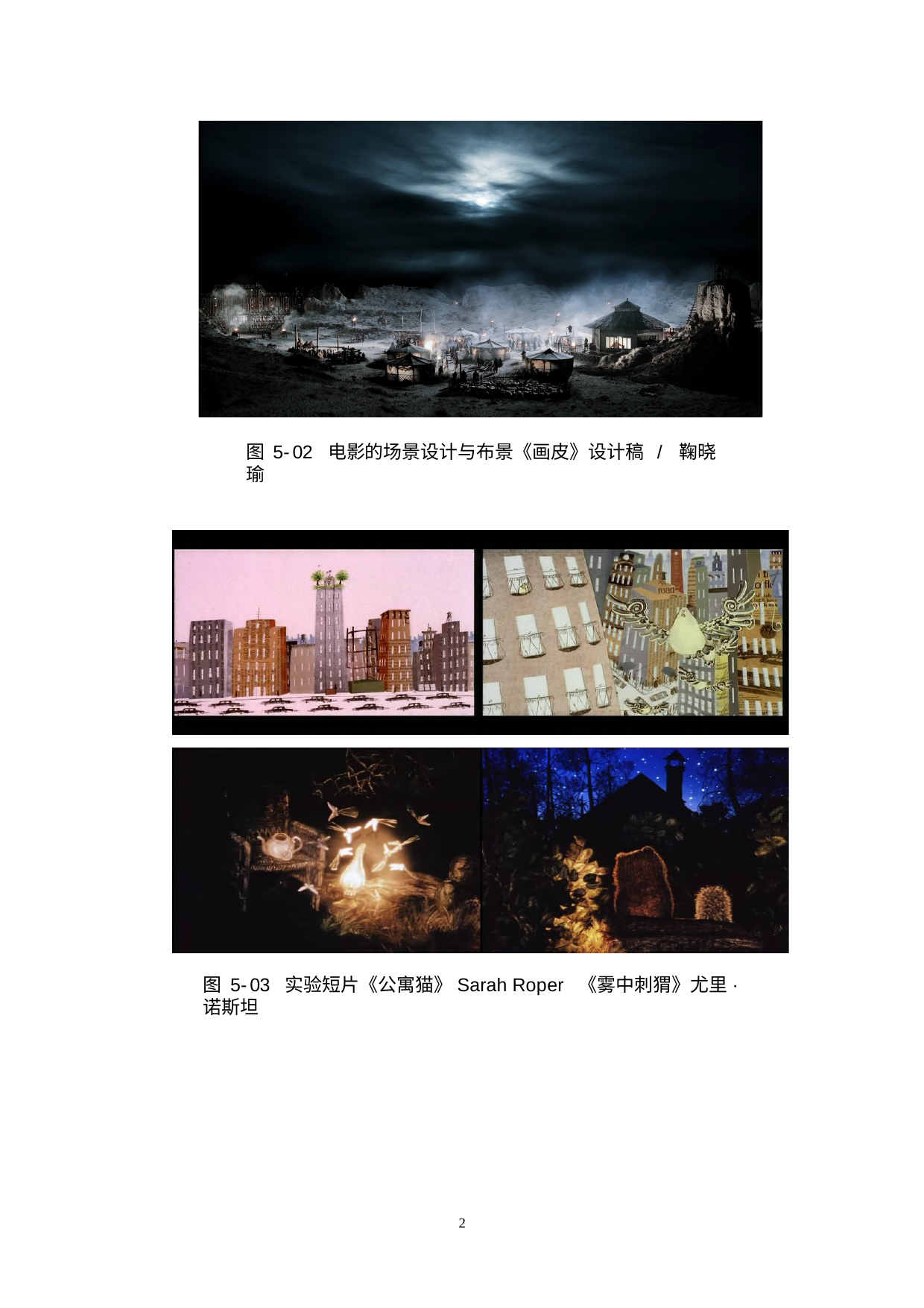

图 5-02  电影的场景设计与布景《画皮》设计稿  /  鞠晓瑜

图 5-03  实验短片《公寓猫》Sarah Roper  《雾中刺猬》尤里·诺斯坦
2